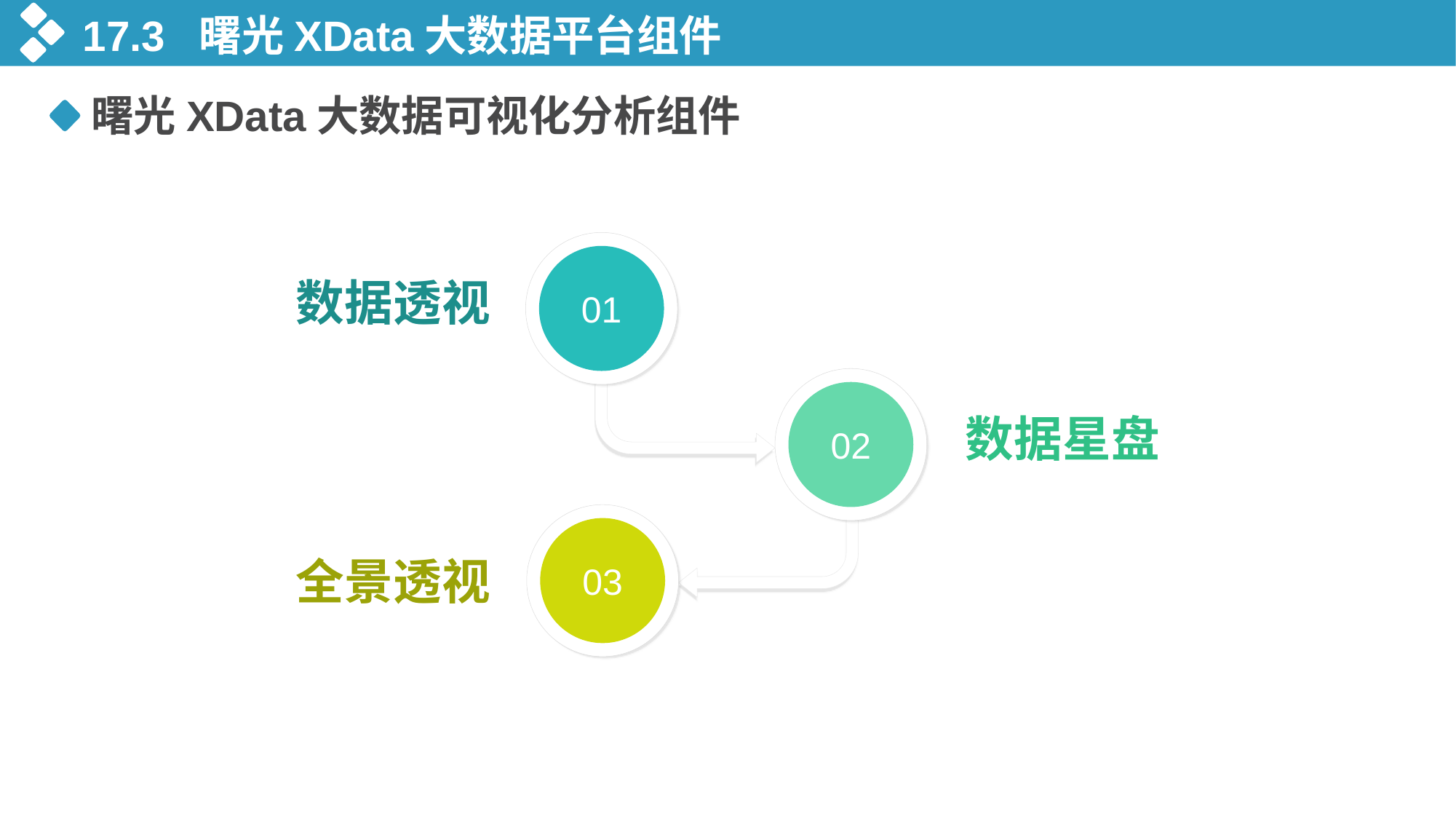

17.3  曙光XData大数据平台组件
曙光XData大数据可视化分析组件

01
数据透视

02
数据星盘

03
全景透视